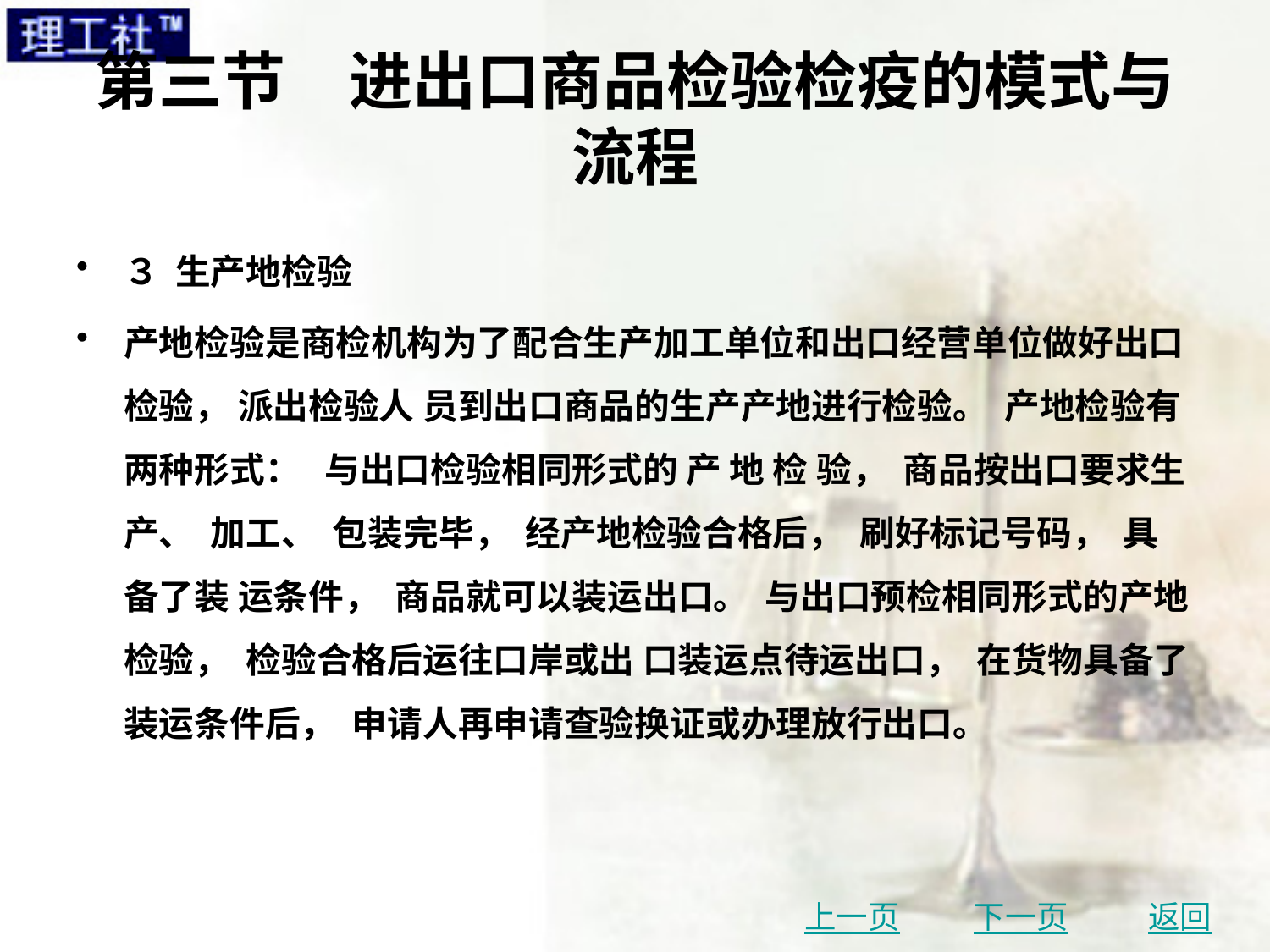

# 第三节　进出口商品检验检疫的模式与流程
３  生产地检验
产地检验是商检机构为了配合生产加工单位和出口经营单位做好出口检验， 派出检验人 员到出口商品的生产产地进行检验。  产地检验有两种形式：   与出口检验相同形式的 产 地 检 验，  商品按出口要求生产、  加工、  包装完毕，  经产地检验合格后，  刷好标记号码，  具备了装 运条件，  商品就可以装运出口。  与出口预检相同形式的产地检验，  检验合格后运往口岸或出 口装运点待运出口，  在货物具备了装运条件后，  申请人再申请查验换证或办理放行出口。
上一页
下一页
返回